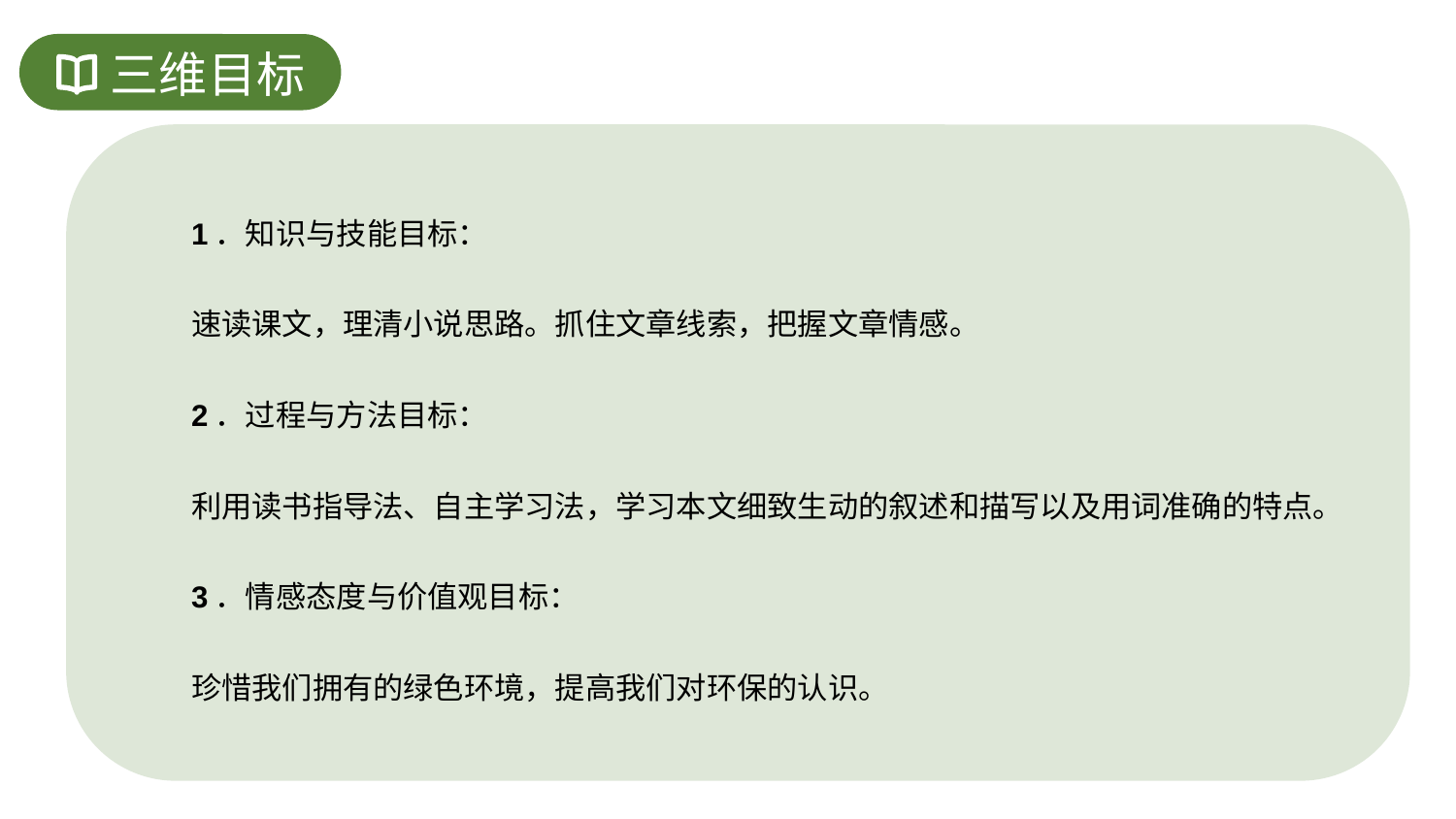

三维目标
https://www.ypppt.com/

1．知识与技能目标：
速读课文，理清小说思路。抓住文章线索，把握文章情感。
2．过程与方法目标：
利用读书指导法、自主学习法，学习本文细致生动的叙述和描写以及用词准确的特点。
3．情感态度与价值观目标：
珍惜我们拥有的绿色环境，提高我们对环保的认识。